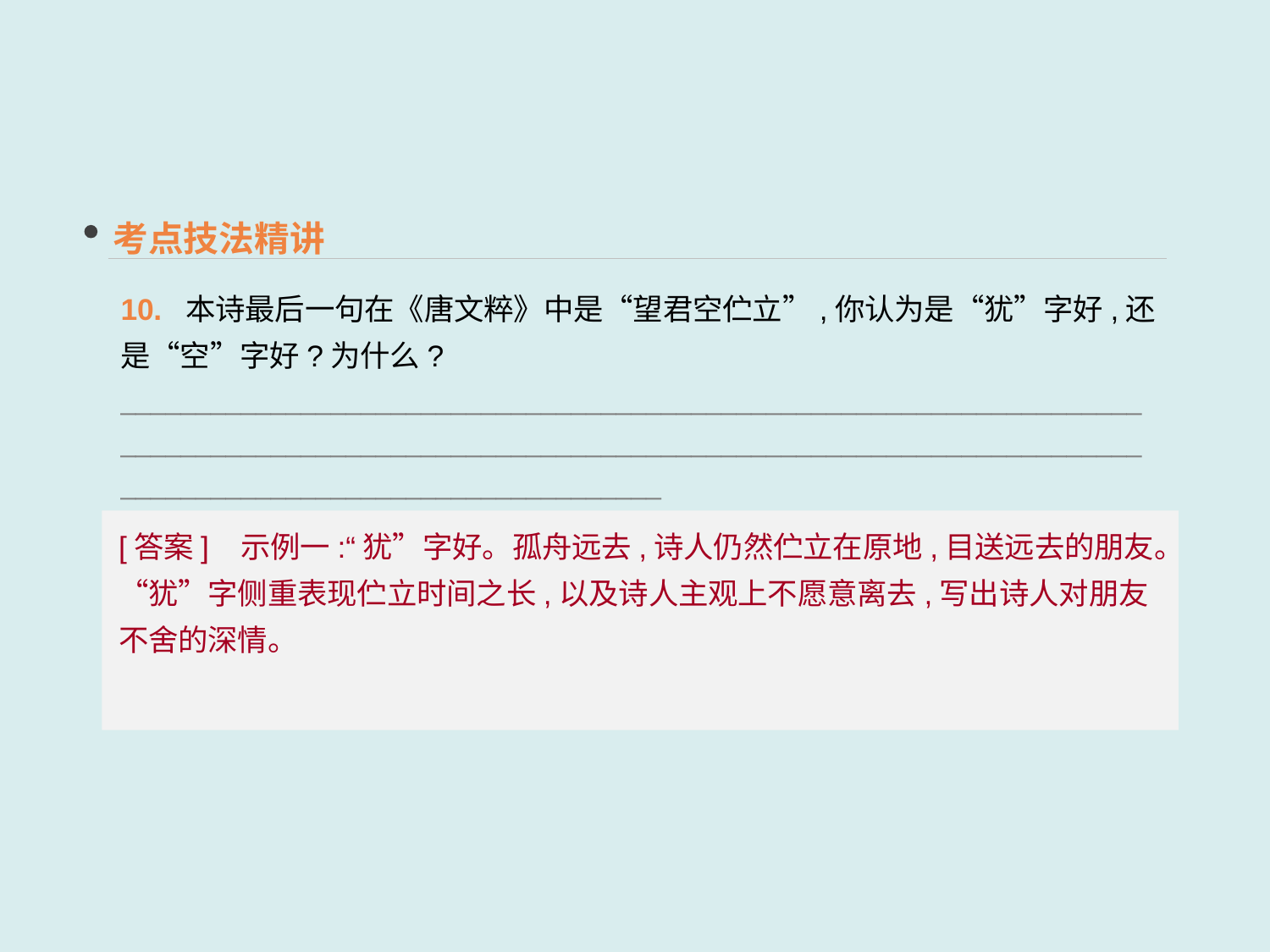

考点技法精讲

10.  本诗最后一句在《唐文粹》中是“望君空伫立”,你认为是“犹”字好,还是“空”字好?为什么?
____________________________________________________________________________________________________________________________________________________________________________

[答案]   示例一:“犹”字好。孤舟远去,诗人仍然伫立在原地,目送远去的朋友。“犹”字侧重表现伫立时间之长,以及诗人主观上不愿意离去,写出诗人对朋友不舍的深情。